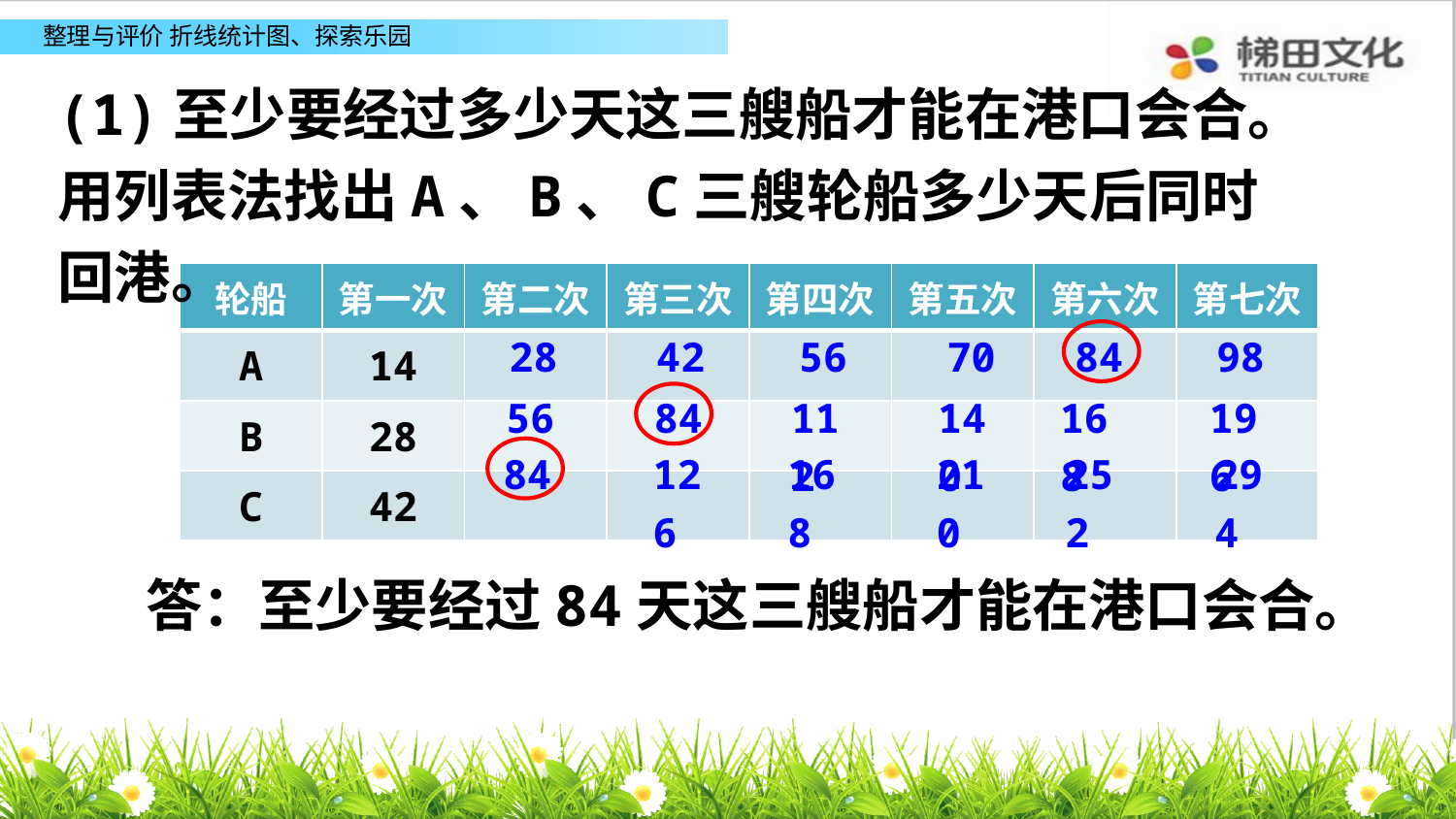

(1)至少要经过多少天这三艘船才能在港口会合。
用列表法找出A、B、C三艘轮船多少天后同时回港。
| 轮船 | 第一次 | 第二次 | 第三次 | 第四次 | 第五次 | 第六次 | 第七次 |
| --- | --- | --- | --- | --- | --- | --- | --- |
| A | 14 |  |  |  |  |  |  |
| B | 28 |  |  |  |  |  |  |
| C | 42 |  |  |  |  |  |  |
28
42
56
70
84
98

56
84
112
140
168
196

84
126
168
210
252
294

答：至少要经过84天这三艘船才能在港口会合。